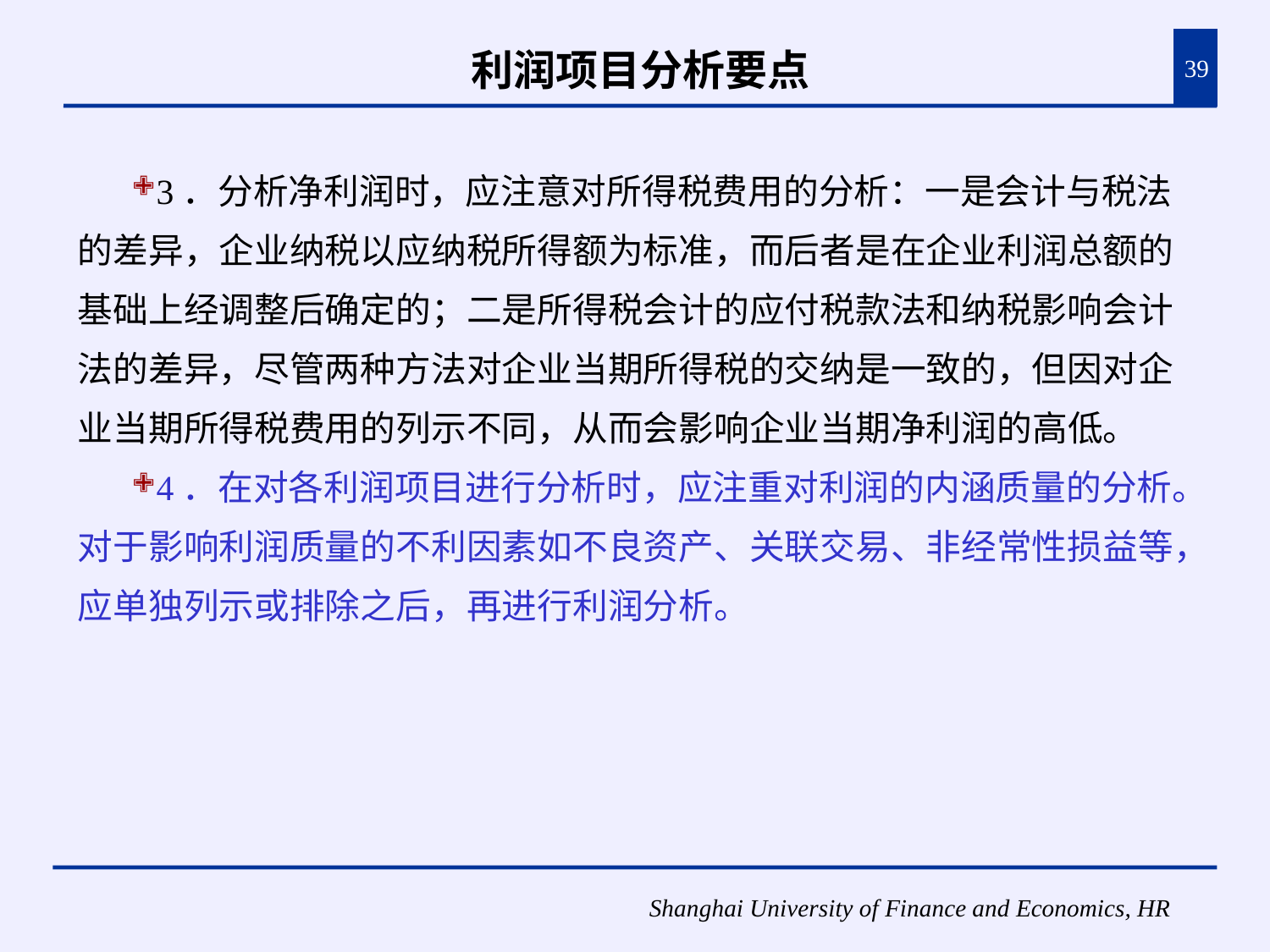

# 利润项目分析要点
39
3．分析净利润时，应注意对所得税费用的分析：一是会计与税法的差异，企业纳税以应纳税所得额为标准，而后者是在企业利润总额的基础上经调整后确定的；二是所得税会计的应付税款法和纳税影响会计法的差异，尽管两种方法对企业当期所得税的交纳是一致的，但因对企业当期所得税费用的列示不同，从而会影响企业当期净利润的高低。
4．在对各利润项目进行分析时，应注重对利润的内涵质量的分析。对于影响利润质量的不利因素如不良资产、关联交易、非经常性损益等，应单独列示或排除之后，再进行利润分析。